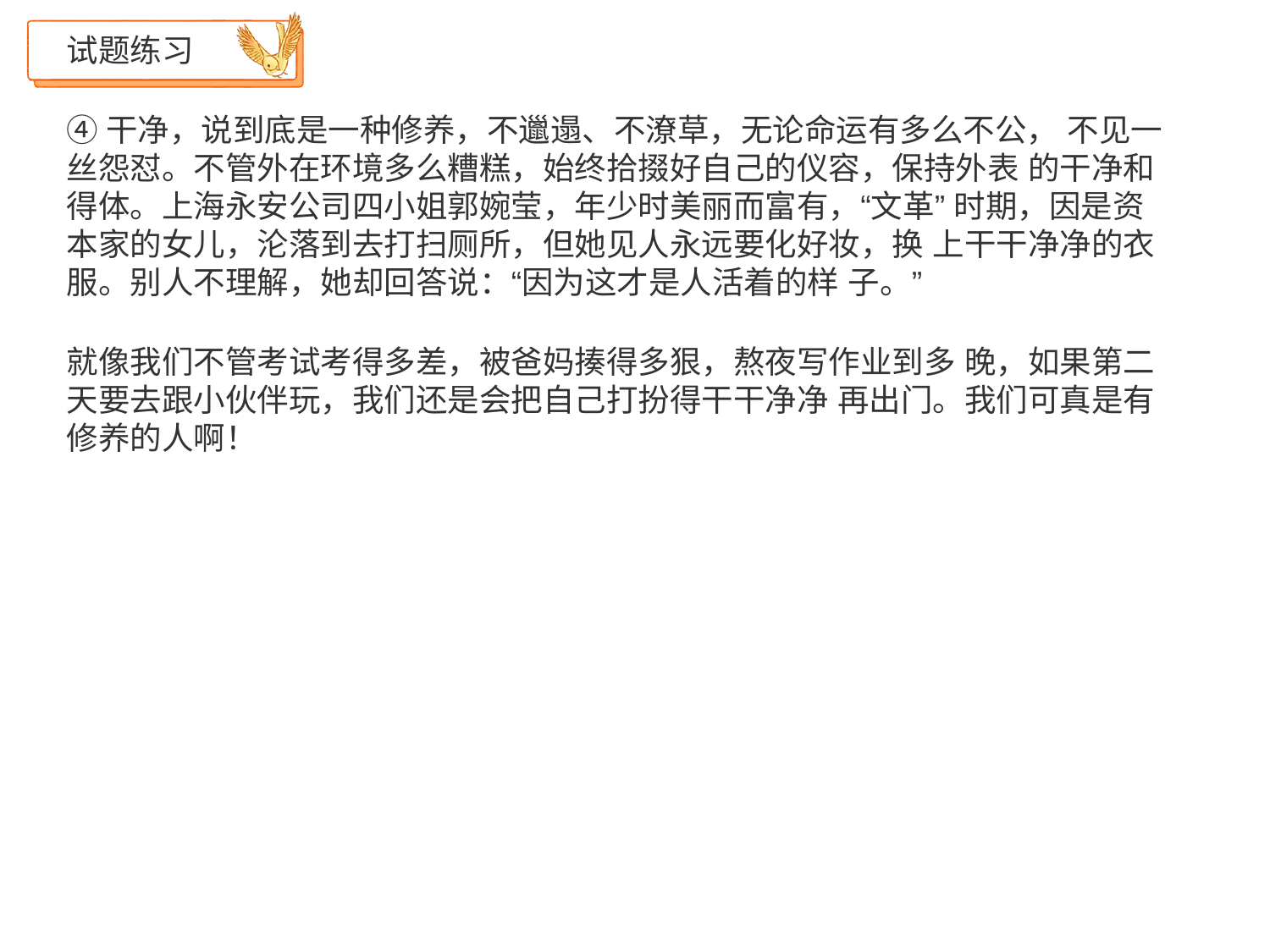

试题练习

④干净，说到底是一种修养，不邋遢、不潦草，无论命运有多么不公， 不见一丝怨怼。不管外在环境多么糟糕，始终拾掇好自己的仪容，保持外表 的干净和得体。上海永安公司四小姐郭婉莹，年少时美丽而富有，“文革” 时期，因是资本家的女儿，沦落到去打扫厕所，但她见人永远要化好妆，换 上干干净净的衣服。别人不理解，她却回答说：“因为这才是人活着的样 子。”

就像我们不管考试考得多差，被爸妈揍得多狠，熬夜写作业到多 晚，如果第二天要去跟小伙伴玩，我们还是会把自己打扮得干干净净 再出门。我们可真是有修养的人啊！